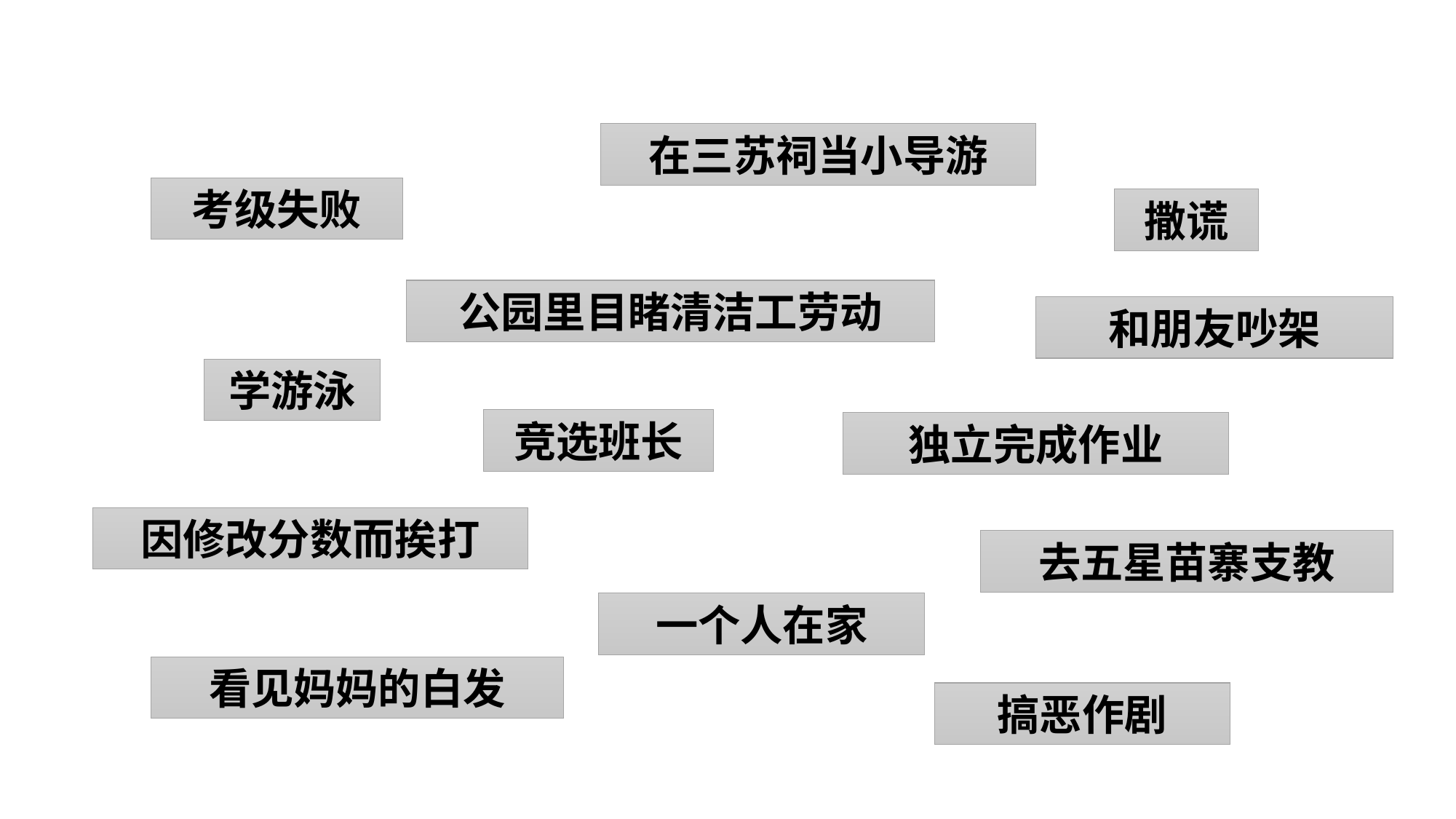

在三苏祠当小导游
考级失败
撒谎
公园里目睹清洁工劳动
和朋友吵架
学游泳
竞选班长
独立完成作业
因修改分数而挨打
去五星苗寨支教
一个人在家
看见妈妈的白发
搞恶作剧